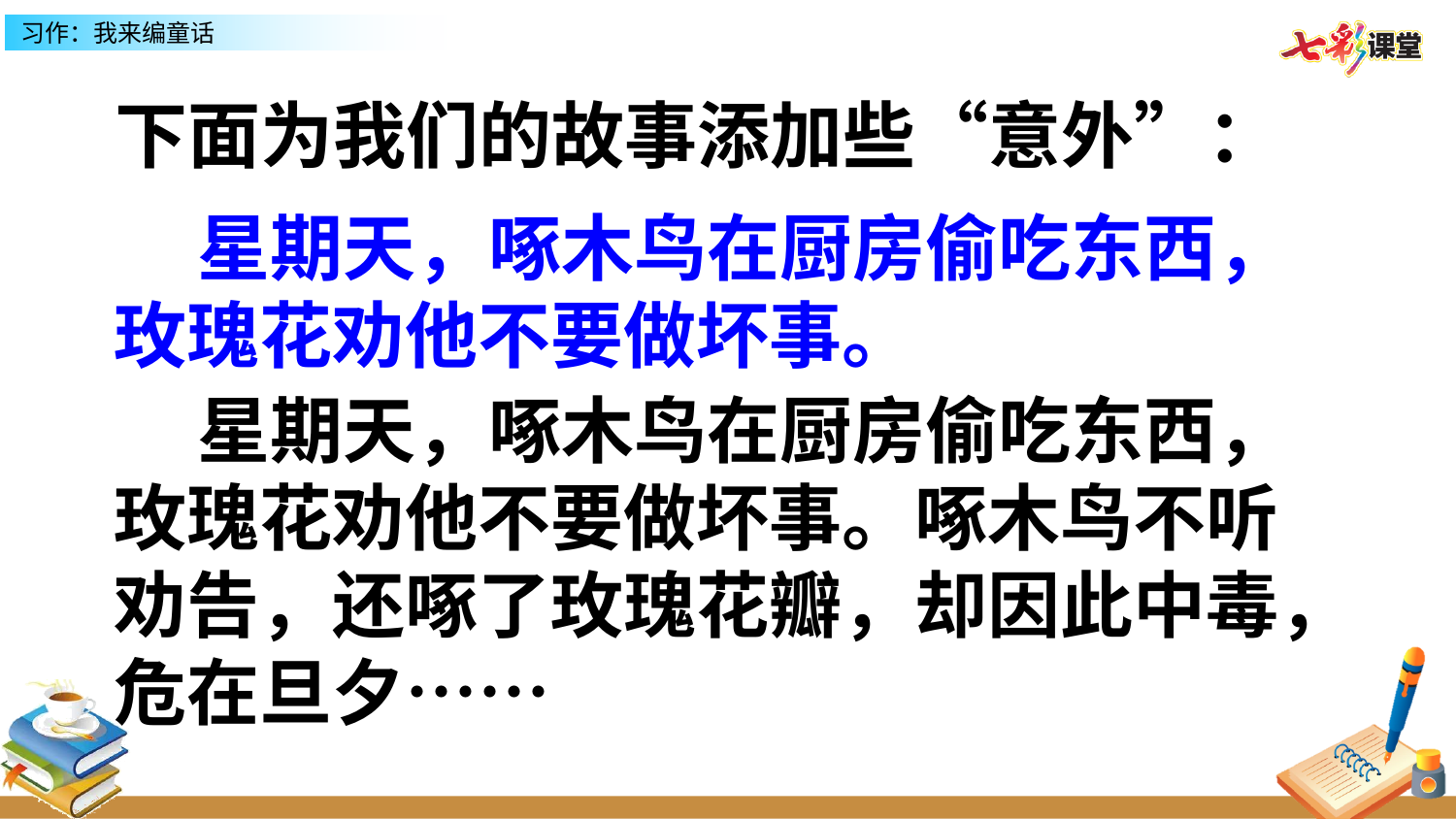

下面为我们的故事添加些“意外”：
    星期天，啄木鸟在厨房偷吃东西，玫瑰花劝他不要做坏事。
    星期天，啄木鸟在厨房偷吃东西，玫瑰花劝他不要做坏事。啄木鸟不听劝告，还啄了玫瑰花瓣，却因此中毒，危在旦夕……